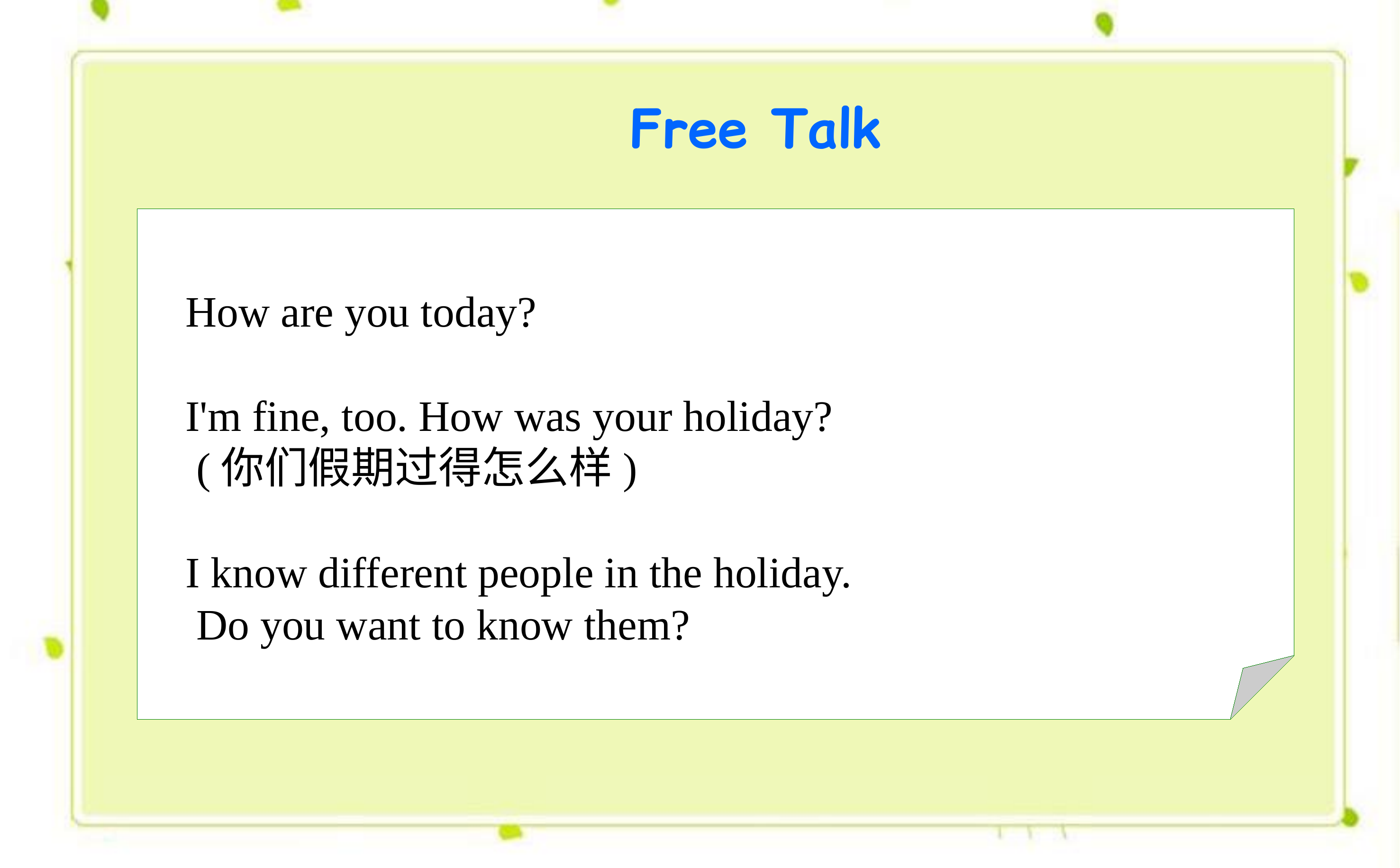

Free Talk

How are you today?

I'm fine, too. How was your holiday?
 (你们假期过得怎么样)

I know different people in the holiday.
 Do you want to know them?